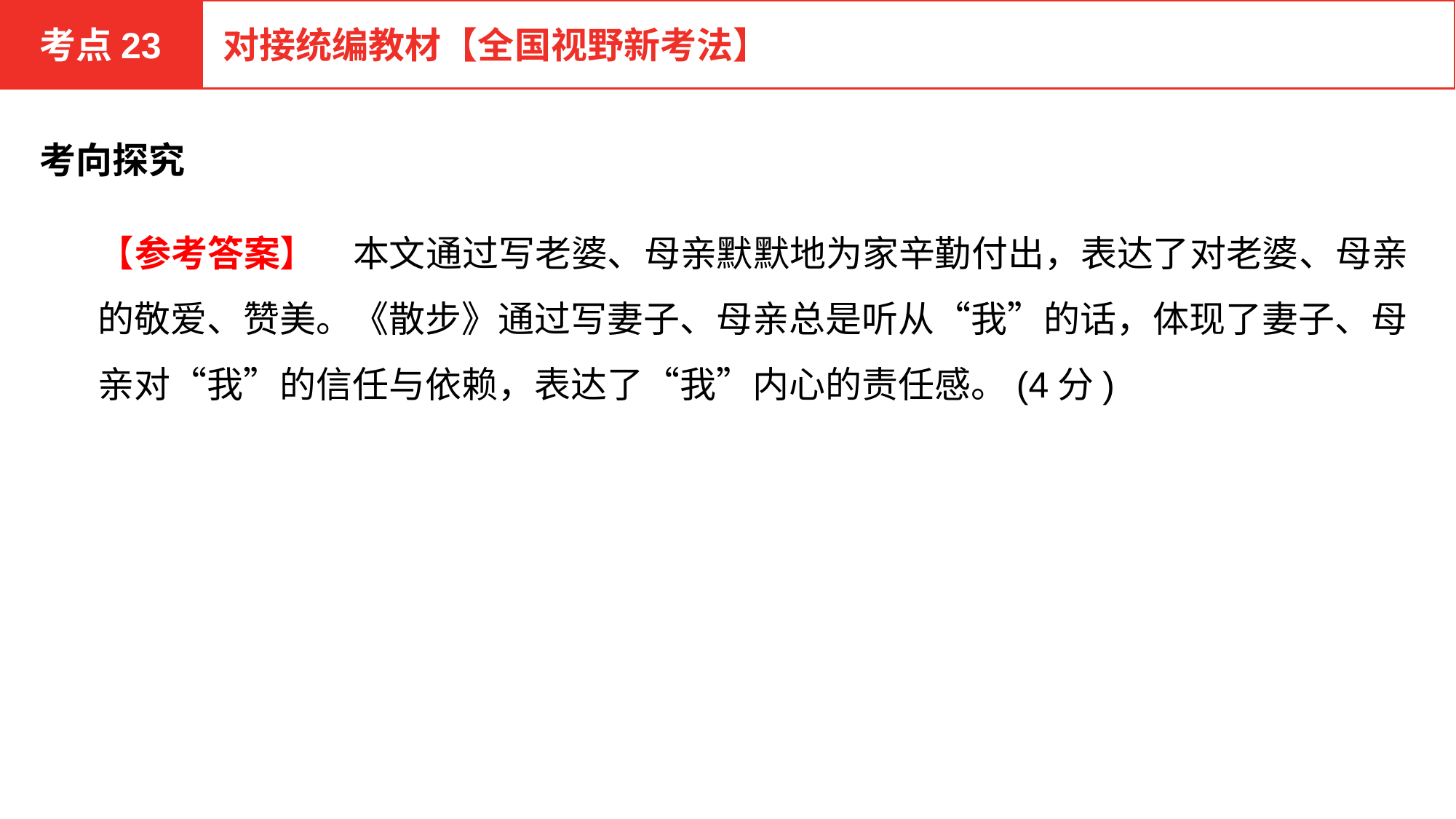

考点23
对接统编教材【全国视野新考法】
考向探究

【参考答案】　本文通过写老婆、母亲默默地为家辛勤付出，表达了对老婆、母亲的敬爱、赞美。《散步》通过写妻子、母亲总是听从“我”的话，体现了妻子、母亲对“我”的信任与依赖，表达了“我”内心的责任感。(4分)